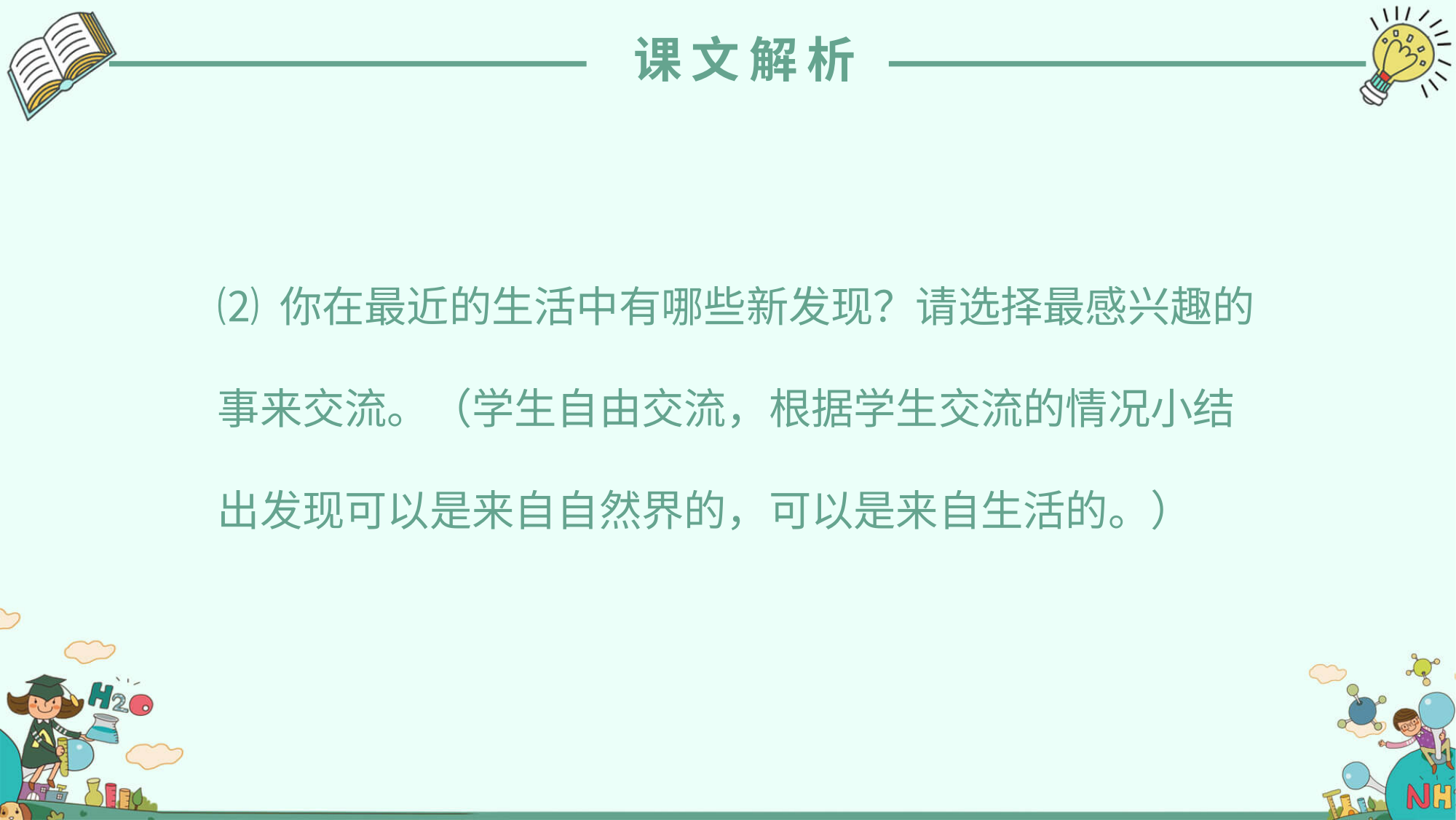

课文解析

⑵ 你在最近的生活中有哪些新发现？请选择最感兴趣的

事来交流。（学生自由交流，根据学生交流的情况小结

出发现可以是来自自然界的，可以是来自生活的。）